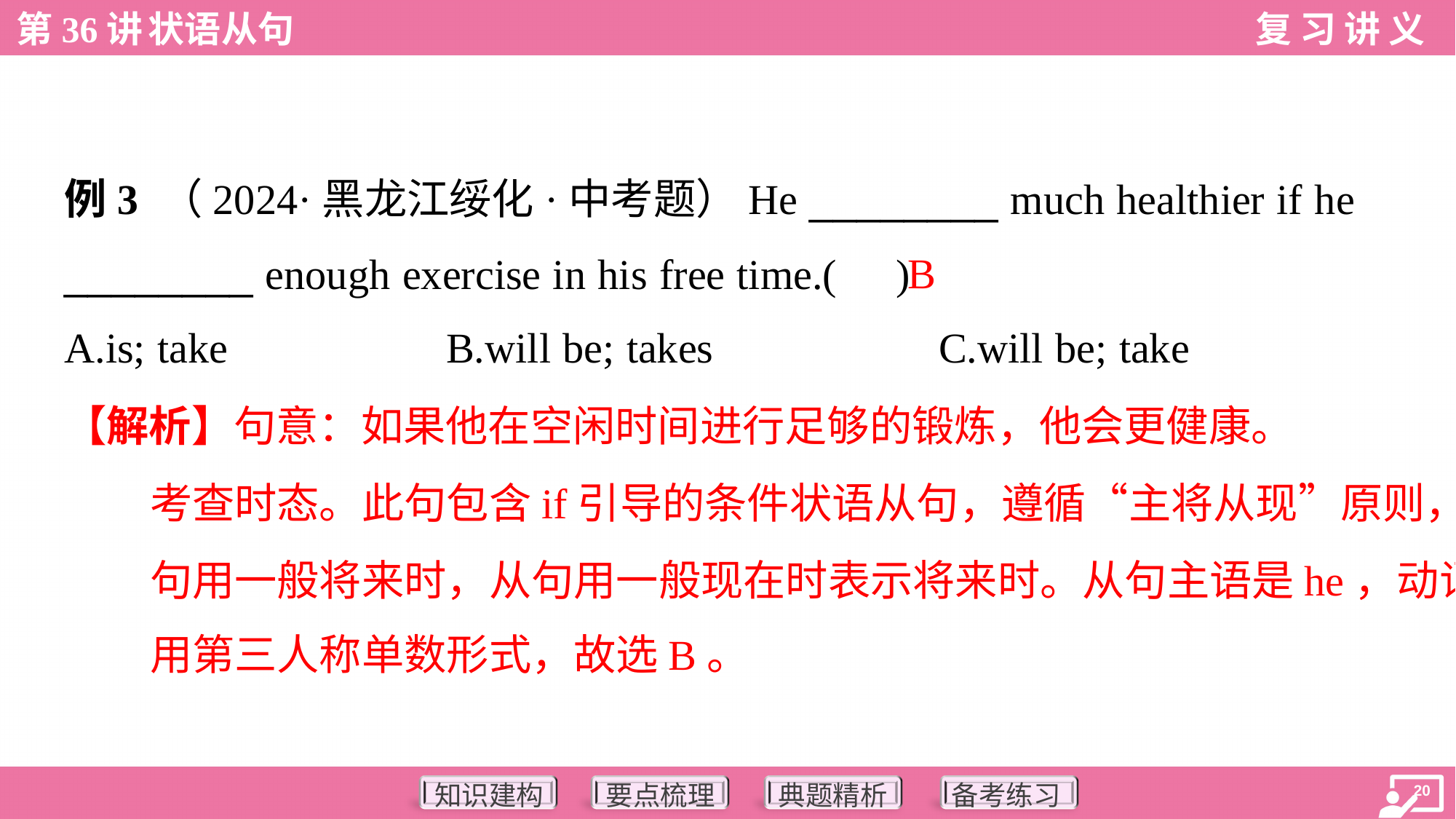

例3 （2024·黑龙江绥化·中考题）He ________ much healthier if he
________ enough exercise in his free time.(     )
B
A.is; take	B.will be; takes	C.will be; take
【解析】句意：如果他在空闲时间进行足够的锻炼，他会更健康。
考查时态。此句包含if引导的条件状语从句，遵循“主将从现”原则，主
句用一般将来时，从句用一般现在时表示将来时。从句主语是he，动词
用第三人称单数形式，故选B。